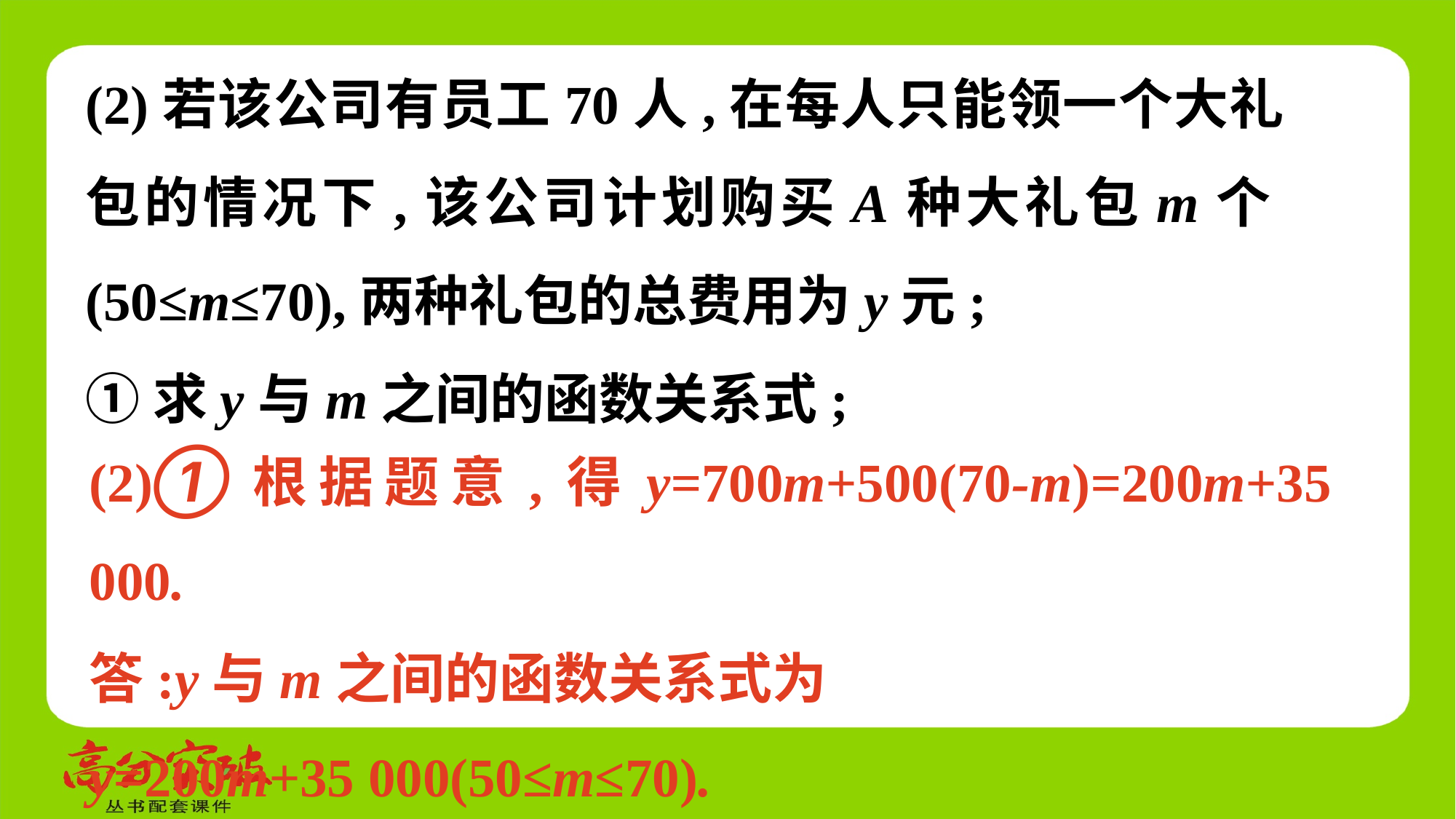

(2)若该公司有员工70人,在每人只能领一个大礼包的情况下,该公司计划购买A种大礼包m个(50≤m≤70),两种礼包的总费用为y元;
①求y与m之间的函数关系式;
(2)①根据题意,得y=700m+500(70-m)=200m+35 000.
答:y与m之间的函数关系式为
y=200m+35 000(50≤m≤70).